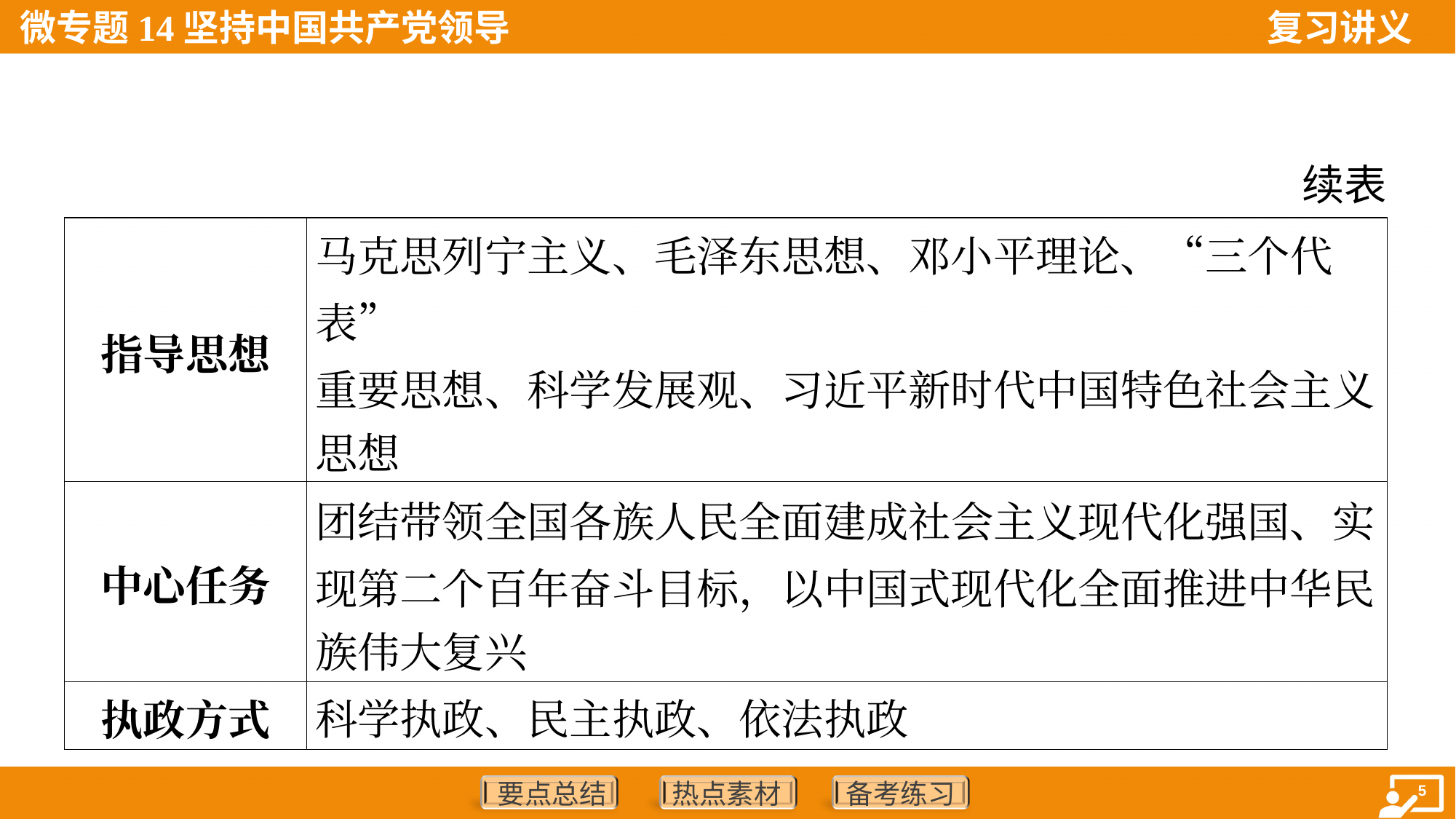

续表
| 指导思想 | 马克思列宁主义、毛泽东思想、邓小平理论、“三个代表” 重要思想、科学发展观、习近平新时代中国特色社会主义 思想 |
| --- | --- |
| 中心任务 | 团结带领全国各族人民全面建成社会主义现代化强国、实 现第二个百年奋斗目标，以中国式现代化全面推进中华民 族伟大复兴 |
| 执政方式 | 科学执政、民主执政、依法执政 |